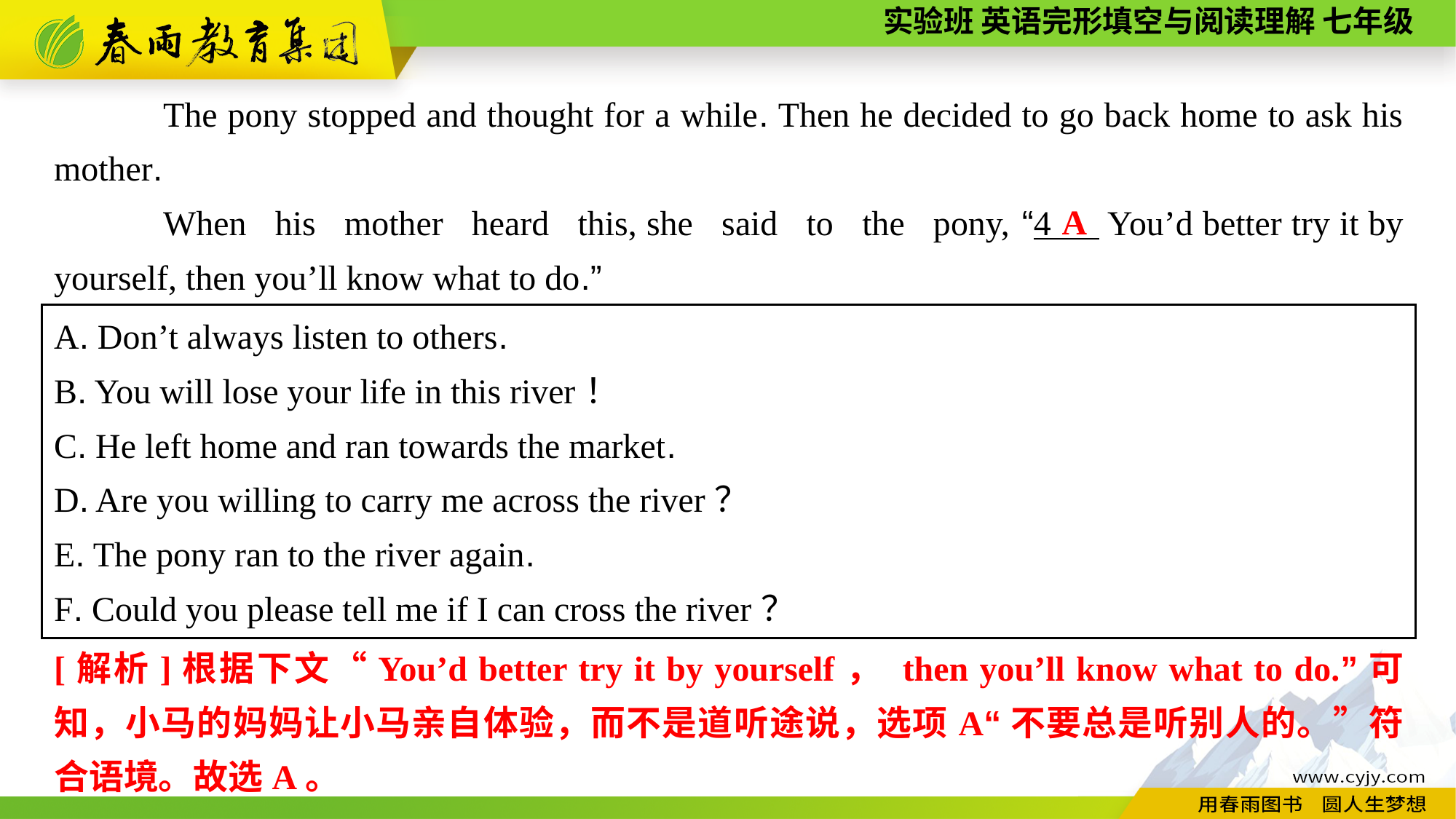

The pony stopped and thought for a while. Then he decided to go back home to ask his mother.
When   his   mother   heard   this, she   said   to   the   pony, “4      You’d better try it by yourself, then you’ll know what to do.”
A
A. Don’t always listen to others.
B. You will lose your life in this river！
C. He left home and ran towards the market.
D. Are you willing to carry me across the river？
E. The pony ran to the river again.
F. Could you please tell me if I can cross the river？

[解析]根据下文“You’d better try it by yourself， then you’ll know what to do.”可知，小马的妈妈让小马亲自体验，而不是道听途说，选项A“不要总是听别人的。”符合语境。故选A。